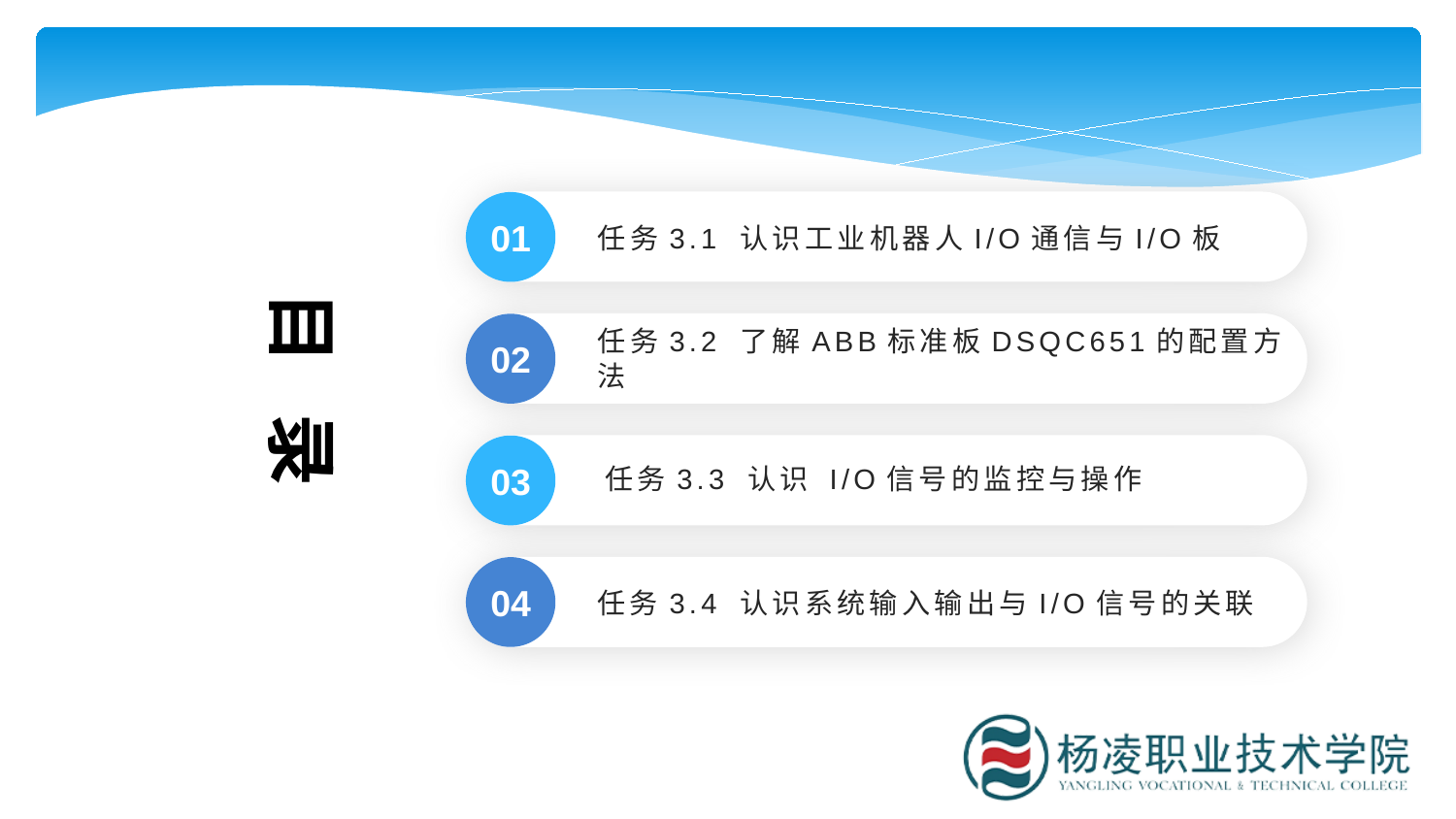

任务3.1 认识工业机器人I/O通信与I/O板
01
目   录
任务3.2 了解ABB标准板DSQC651的配置方法

02
任务3.3 认识 I/O信号的监控与操作

03

04
任务3.4 认识系统输入输出与I/O信号的关联